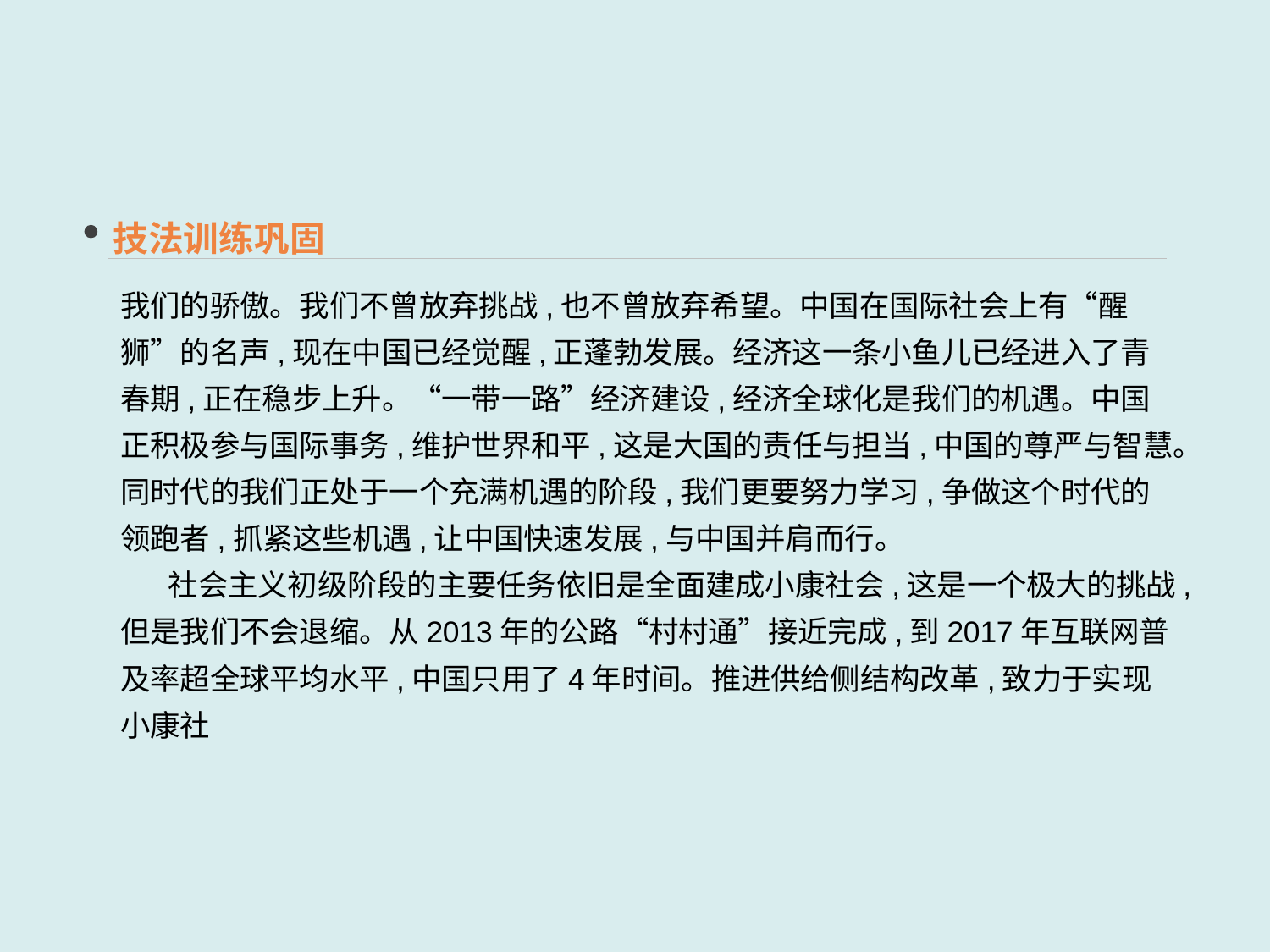

技法训练巩固

我们的骄傲。我们不曾放弃挑战,也不曾放弃希望。中国在国际社会上有“醒狮”的名声,现在中国已经觉醒,正蓬勃发展。经济这一条小鱼儿已经进入了青春期,正在稳步上升。“一带一路”经济建设,经济全球化是我们的机遇。中国正积极参与国际事务,维护世界和平,这是大国的责任与担当,中国的尊严与智慧。同时代的我们正处于一个充满机遇的阶段,我们更要努力学习,争做这个时代的领跑者,抓紧这些机遇,让中国快速发展,与中国并肩而行。
      社会主义初级阶段的主要任务依旧是全面建成小康社会,这是一个极大的挑战,但是我们不会退缩。从2013年的公路“村村通”接近完成,到2017年互联网普及率超全球平均水平,中国只用了4年时间。推进供给侧结构改革,致力于实现小康社